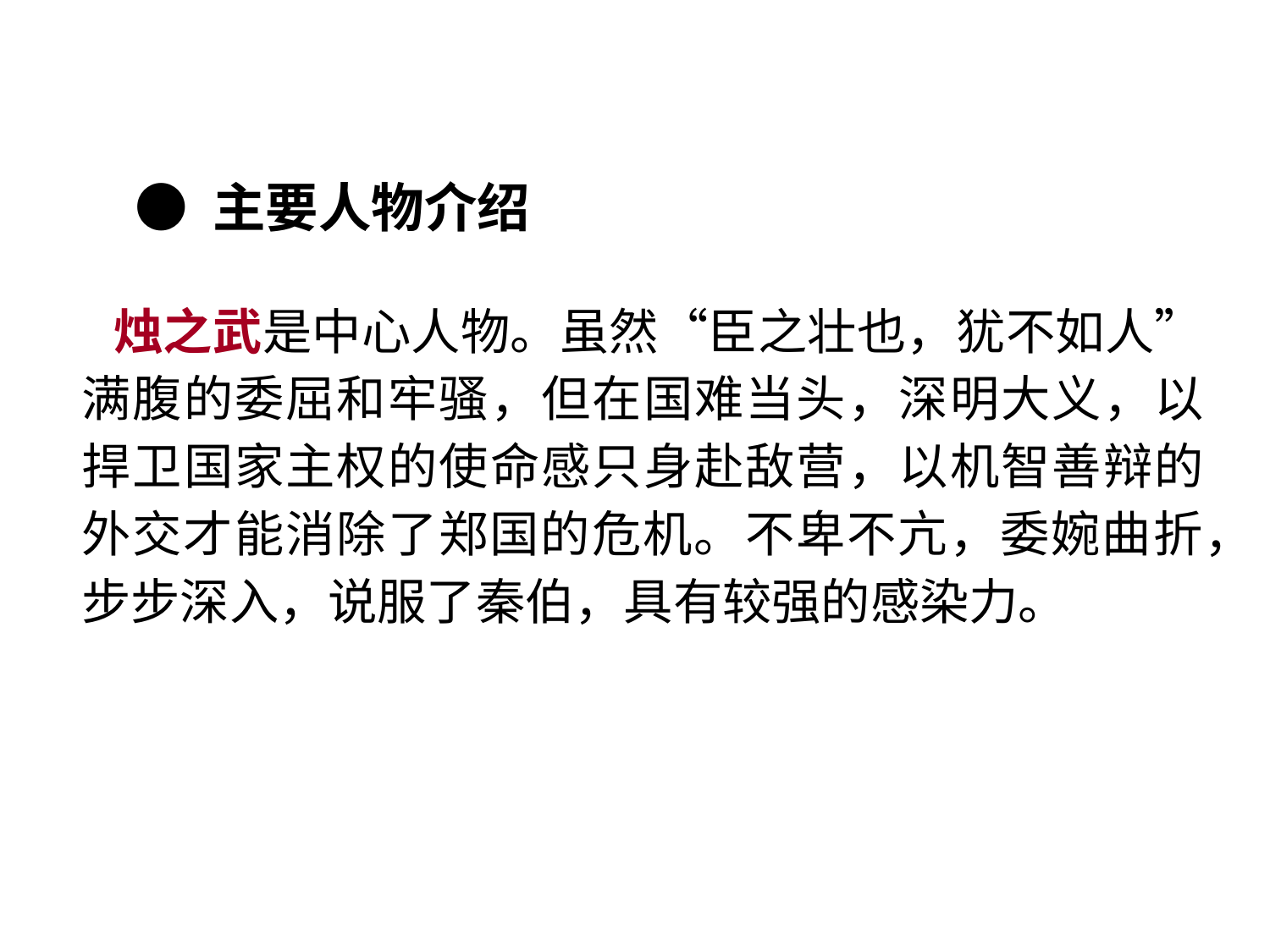

● 主要人物介绍
      烛之武是中心人物。虽然“臣之壮也，犹不如人”满腹的委屈和牢骚，但在国难当头，深明大义，以捍卫国家主权的使命感只身赴敌营，以机智善辩的外交才能消除了郑国的危机。不卑不亢，委婉曲折，步步深入，说服了秦伯，具有较强的感染力。